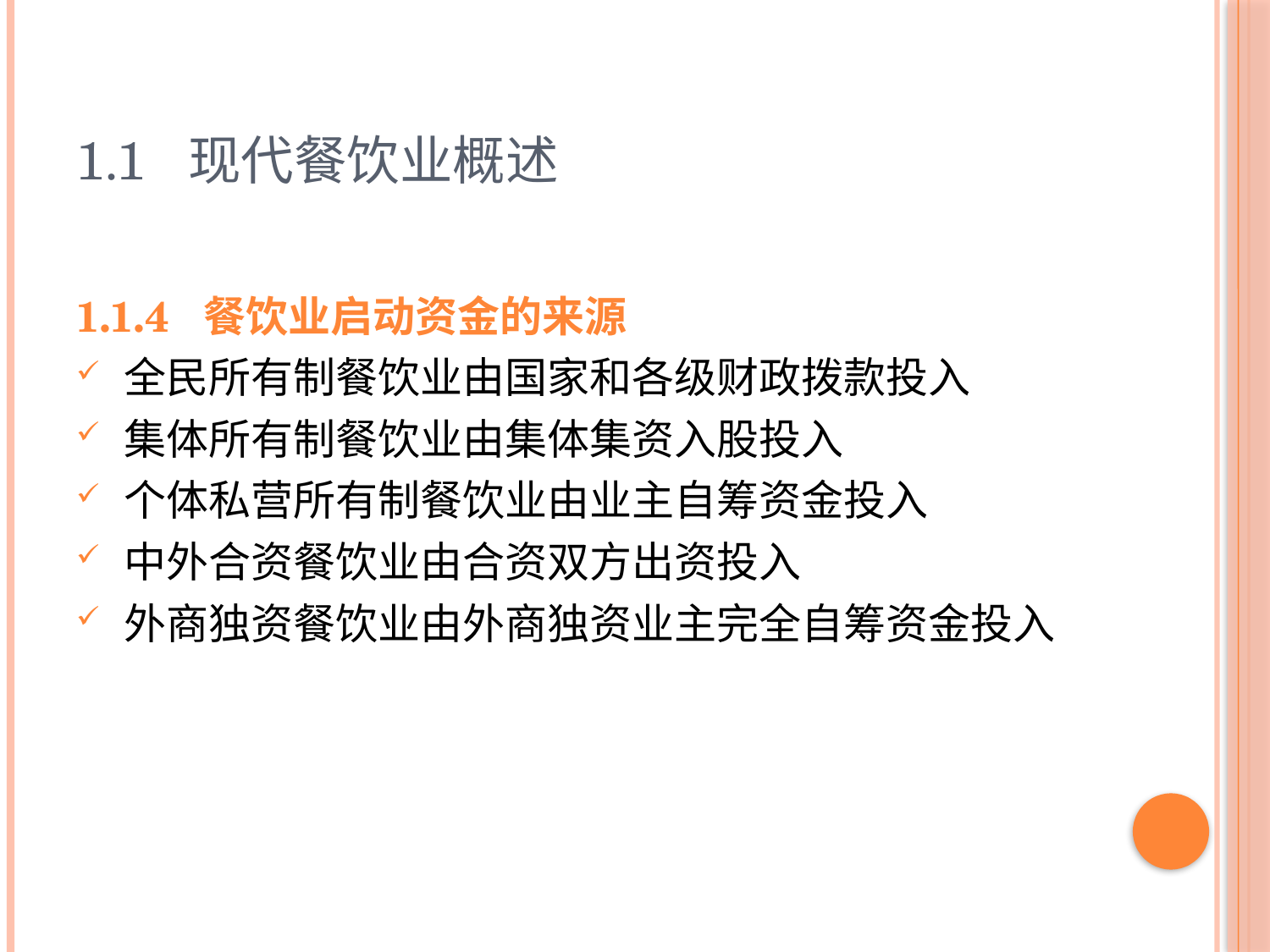

# 1.1  现代餐饮业概述

1.1.4  餐饮业启动资金的来源
全民所有制餐饮业由国家和各级财政拨款投入
集体所有制餐饮业由集体集资入股投入
个体私营所有制餐饮业由业主自筹资金投入
中外合资餐饮业由合资双方出资投入
外商独资餐饮业由外商独资业主完全自筹资金投入